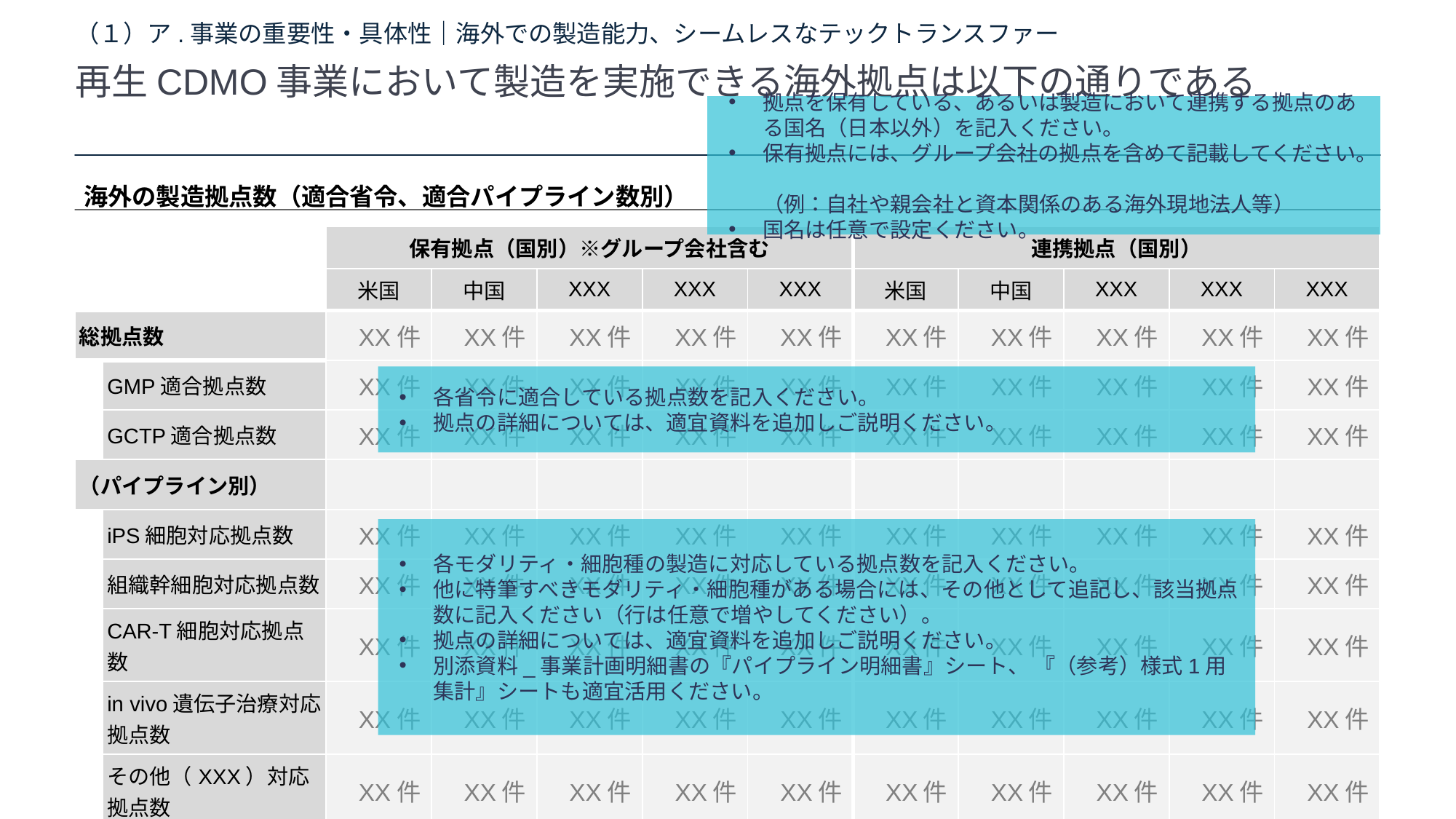

# （１）ア.事業の重要性・具体性｜海外での製造能力、シームレスなテックトランスファー
再生CDMO事業において製造を実施できる海外拠点は以下の通りである
拠点を保有している、あるいは製造において連携する拠点のある国名（日本以外）を記入ください。
保有拠点には、グループ会社の拠点を含めて記載してください。
（例：自社や親会社と資本関係のある海外現地法人等）
国名は任意で設定ください。
海外の製造拠点数（適合省令、適合パイプライン数別）
|  |  | 保有拠点（国別）※グループ会社含む |  |  |  |  | 連携拠点（国別） |  |  |  |  |
| --- | --- | --- | --- | --- | --- | --- | --- | --- | --- | --- | --- |
|  |  | 米国 | 中国 | XXX | XXX | XXX | 米国 | 中国 | XXX | XXX | XXX |
| 総拠点数 |  | XX件 | XX件 | XX件 | XX件 | XX件 | XX件 | XX件 | XX件 | XX件 | XX件 |
|  | GMP適合拠点数 | XX件 | XX件 | XX件 | XX件 | XX件 | XX件 | XX件 | XX件 | XX件 | XX件 |
|  | GCTP適合拠点数 | XX件 | XX件 | XX件 | XX件 | XX件 | XX件 | XX件 | XX件 | XX件 | XX件 |
| （パイプライン別） |  |  |  |  |  |  |  |  |  |  |  |
|  | iPS細胞対応拠点数 | XX件 | XX件 | XX件 | XX件 | XX件 | XX件 | XX件 | XX件 | XX件 | XX件 |
|  | 組織幹細胞対応拠点数 | XX件 | XX件 | XX件 | XX件 | XX件 | XX件 | XX件 | XX件 | XX件 | XX件 |
|  | CAR-T細胞対応拠点数 | XX件 | XX件 | XX件 | XX件 | XX件 | XX件 | XX件 | XX件 | XX件 | XX件 |
|  | in vivo遺伝子治療対応拠点数 | XX件 | XX件 | XX件 | XX件 | XX件 | XX件 | XX件 | XX件 | XX件 | XX件 |
|  | その他（XXX）対応拠点数 | XX件 | XX件 | XX件 | XX件 | XX件 | XX件 | XX件 | XX件 | XX件 | XX件 |
各省令に適合している拠点数を記入ください。
拠点の詳細については、適宜資料を追加しご説明ください。
各モダリティ・細胞種の製造に対応している拠点数を記入ください。
他に特筆すべきモダリティ・細胞種がある場合には、その他として追記し、該当拠点数に記入ください（行は任意で増やしてください）。
拠点の詳細については、適宜資料を追加しご説明ください。
別添資料_事業計画明細書の『パイプライン明細書』シート、 『（参考）様式1用集計』シートも適宜活用ください。